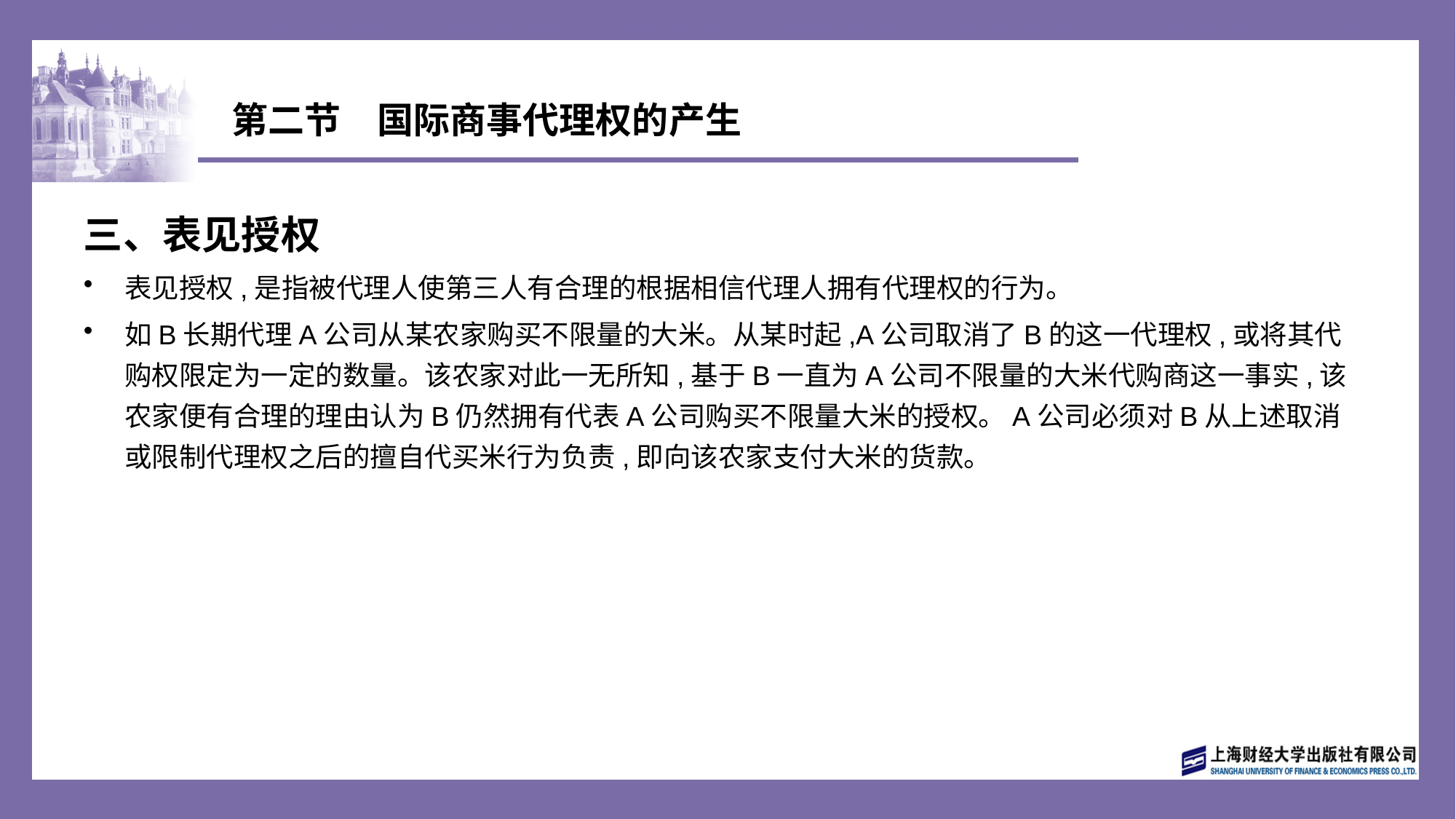

# 第二节　国际商事代理权的产生
三、表见授权
表见授权,是指被代理人使第三人有合理的根据相信代理人拥有代理权的行为。
如B长期代理A公司从某农家购买不限量的大米。从某时起,A公司取消了B的这一代理权,或将其代购权限定为一定的数量。该农家对此一无所知,基于B一直为A公司不限量的大米代购商这一事实,该农家便有合理的理由认为B仍然拥有代表A公司购买不限量大米的授权。A公司必须对B从上述取消或限制代理权之后的擅自代买米行为负责,即向该农家支付大米的货款。